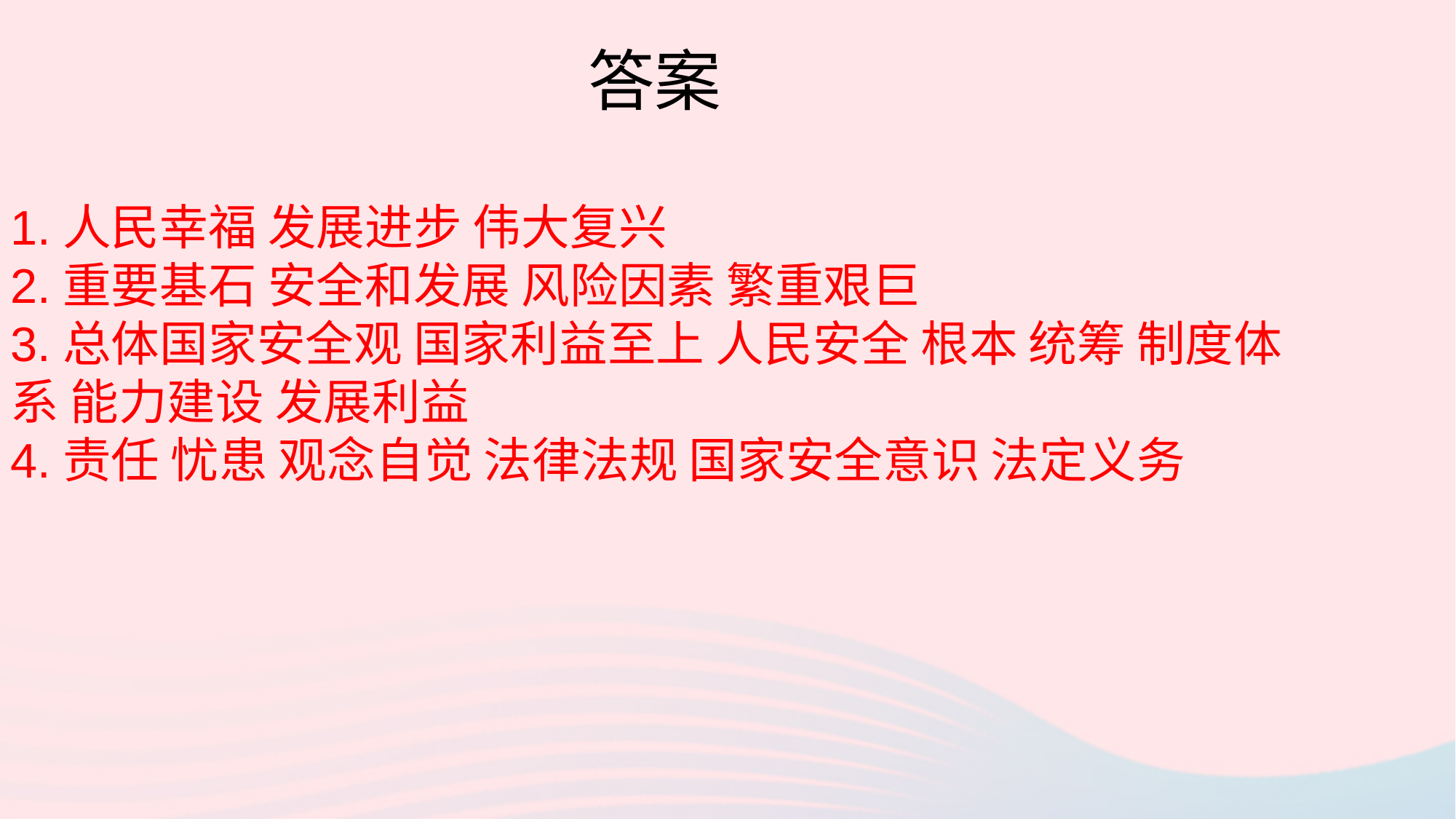

答案
1.人民幸福 发展进步 伟大复兴
2.重要基石 安全和发展 风险因素 繁重艰巨
3.总体国家安全观 国家利益至上 人民安全 根本 统筹 制度体系 能力建设 发展利益
4.责任 忧患 观念自觉 法律法规 国家安全意识 法定义务